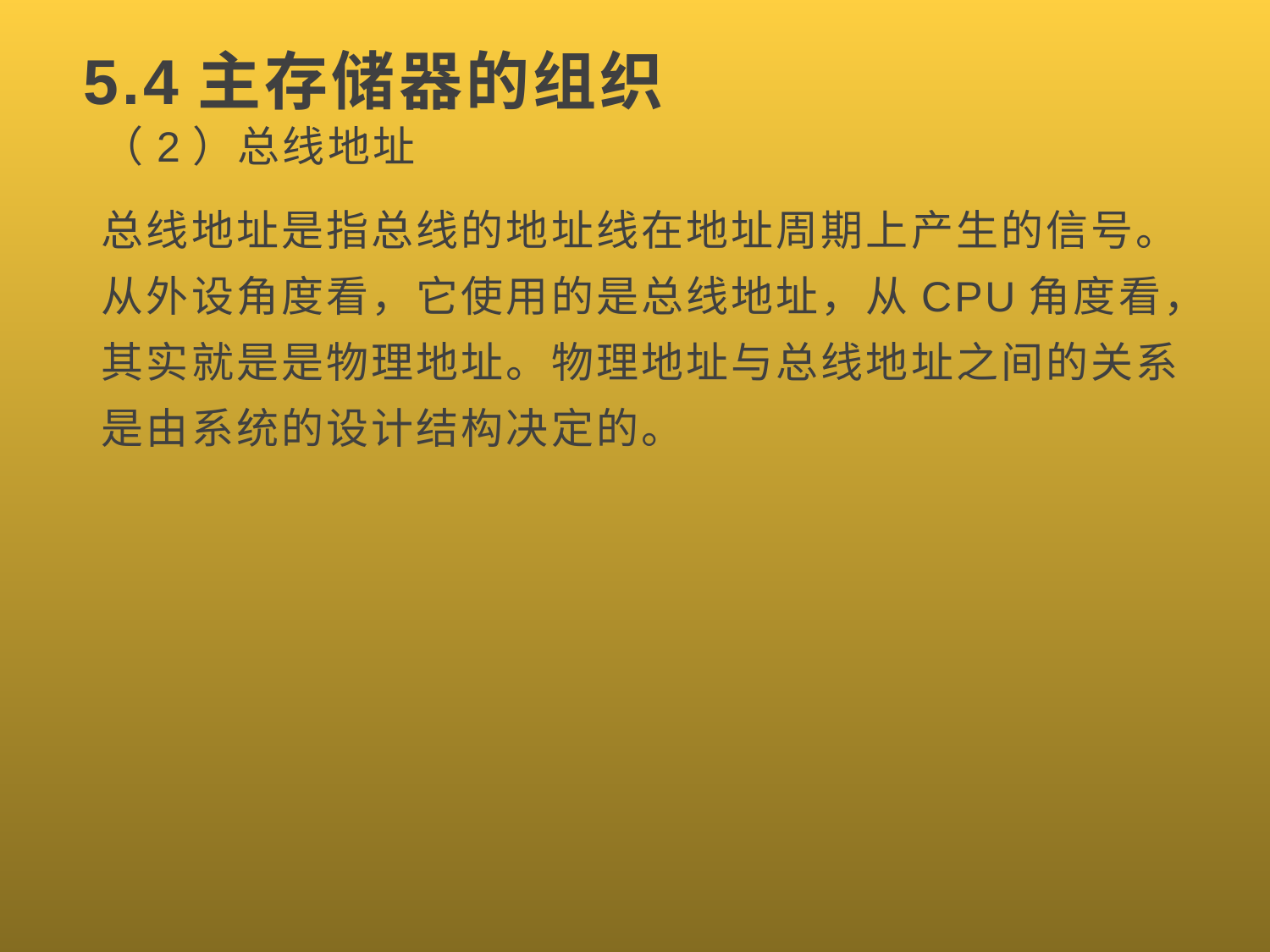

# 5.4主存储器的组织

（2）总线地址
总线地址是指总线的地址线在地址周期上产生的信号。从外设角度看，它使用的是总线地址，从CPU角度看，其实就是是物理地址。物理地址与总线地址之间的关系是由系统的设计结构决定的。